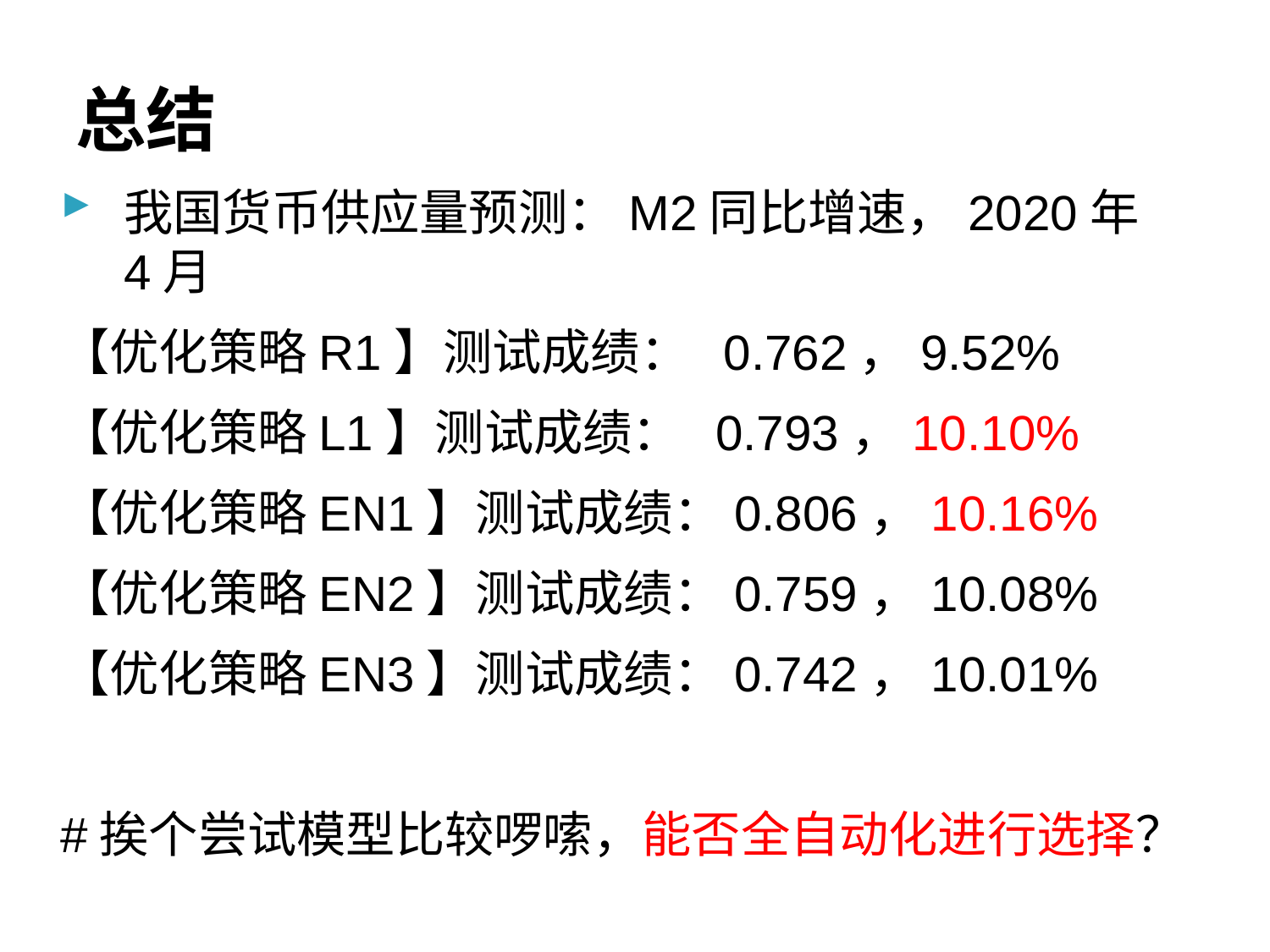

# 总结
我国货币供应量预测：M2同比增速，2020年4月
【优化策略R1】测试成绩：  0.762，9.52%
【优化策略L1】测试成绩：  0.793，10.10%
【优化策略EN1】测试成绩：0.806，10.16%
【优化策略EN2】测试成绩：0.759，10.08%
【优化策略EN3】测试成绩：0.742，10.01%

#挨个尝试模型比较啰嗦，能否全自动化进行选择？